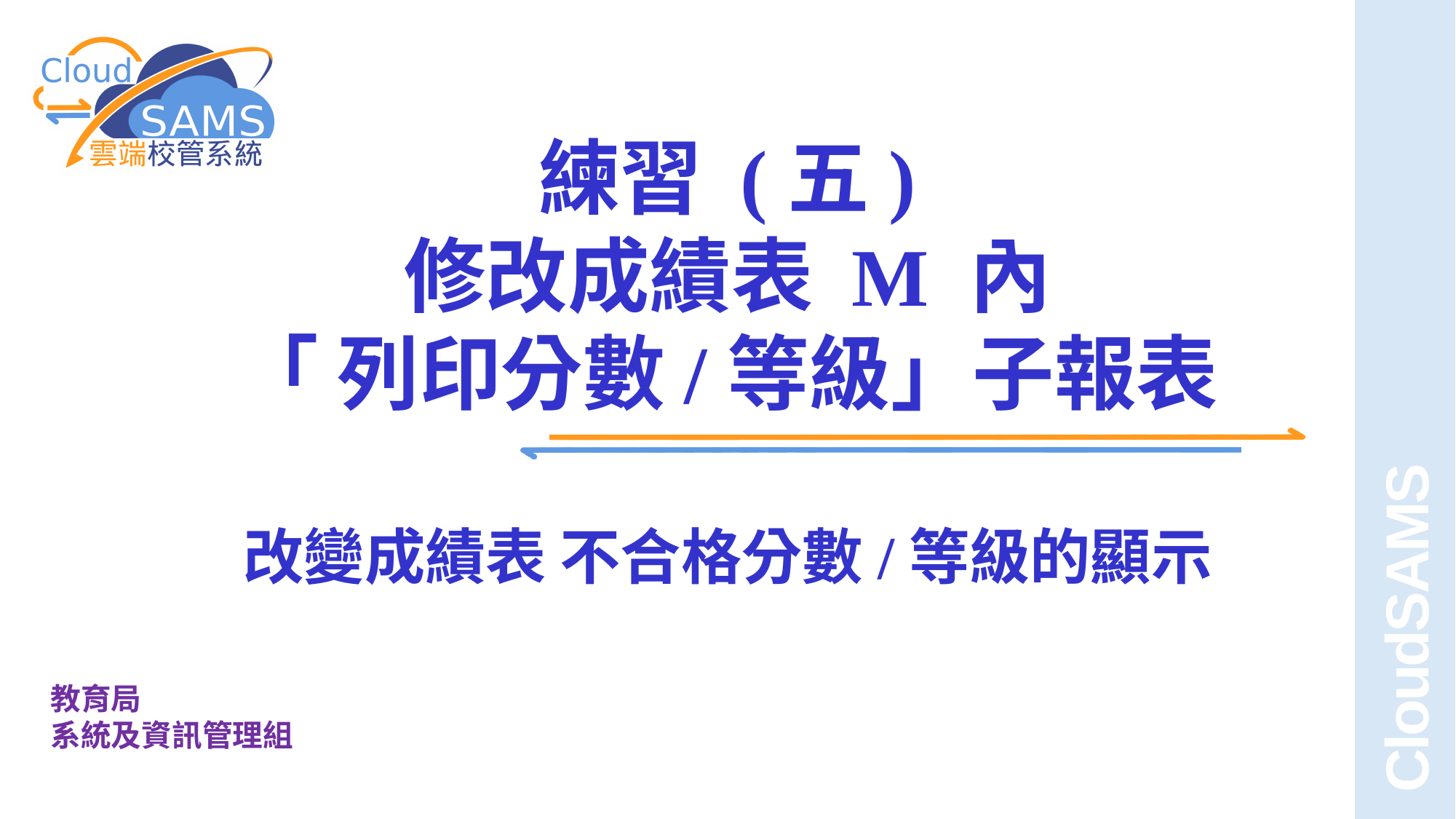

# 練習 (五) 修改成績表 M 內 「 列印分數/等級」子報表 改變成績表 不合格分數/等級的顯示